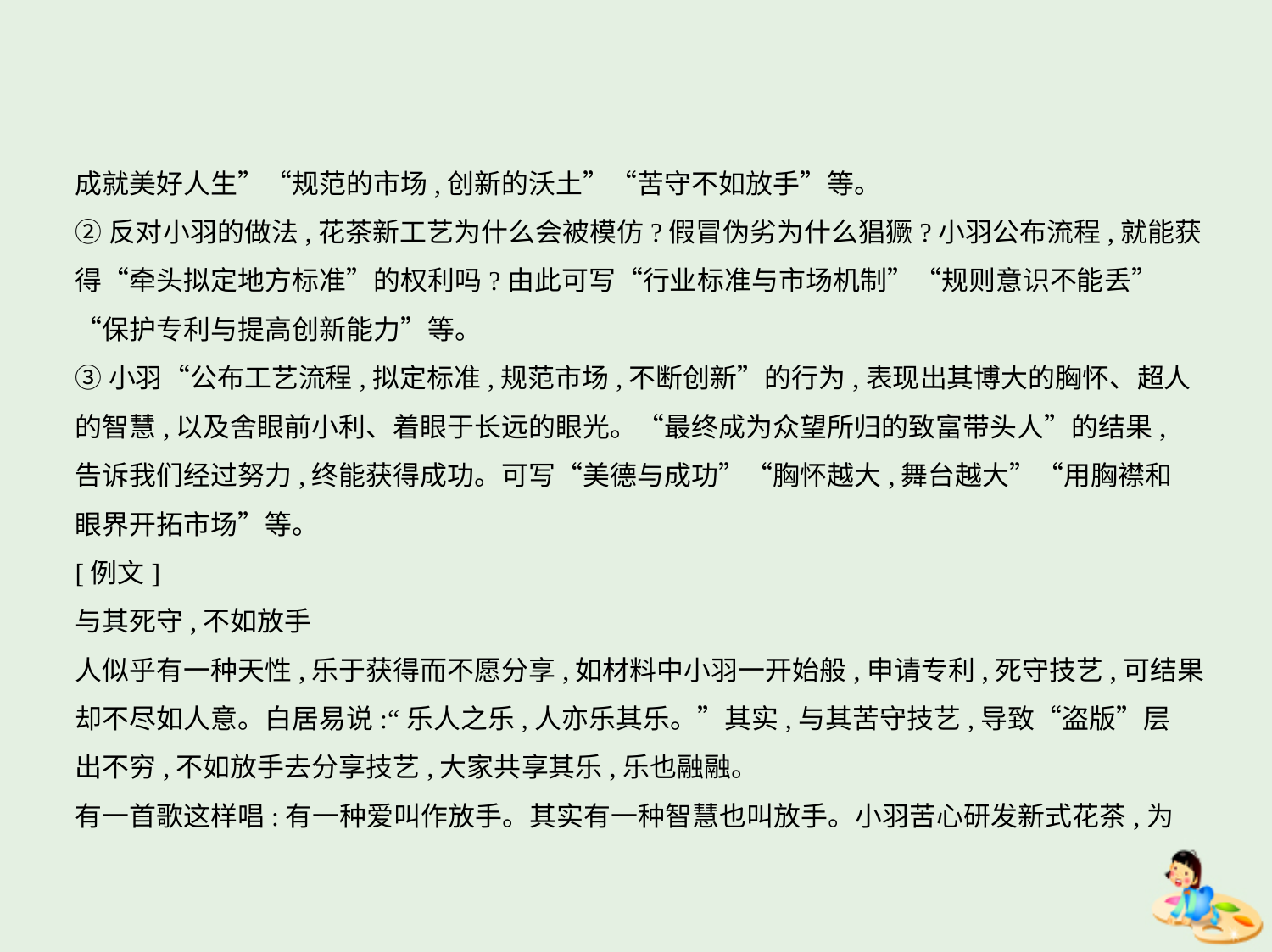

成就美好人生”“规范的市场,创新的沃土”“苦守不如放手”等。
②反对小羽的做法,花茶新工艺为什么会被模仿?假冒伪劣为什么猖獗?小羽公布流程,就能获
得“牵头拟定地方标准”的权利吗?由此可写“行业标准与市场机制”“规则意识不能丢”
“保护专利与提高创新能力”等。
③小羽“公布工艺流程,拟定标准,规范市场,不断创新”的行为,表现出其博大的胸怀、超人
的智慧,以及舍眼前小利、着眼于长远的眼光。“最终成为众望所归的致富带头人”的结果,
告诉我们经过努力,终能获得成功。可写“美德与成功”“胸怀越大,舞台越大”“用胸襟和
眼界开拓市场”等。
[例文]
与其死守,不如放手
人似乎有一种天性,乐于获得而不愿分享,如材料中小羽一开始般,申请专利,死守技艺,可结果
却不尽如人意。白居易说:“乐人之乐,人亦乐其乐。”其实,与其苦守技艺,导致“盗版”层
出不穷,不如放手去分享技艺,大家共享其乐,乐也融融。
有一首歌这样唱:有一种爱叫作放手。其实有一种智慧也叫放手。小羽苦心研发新式花茶,为